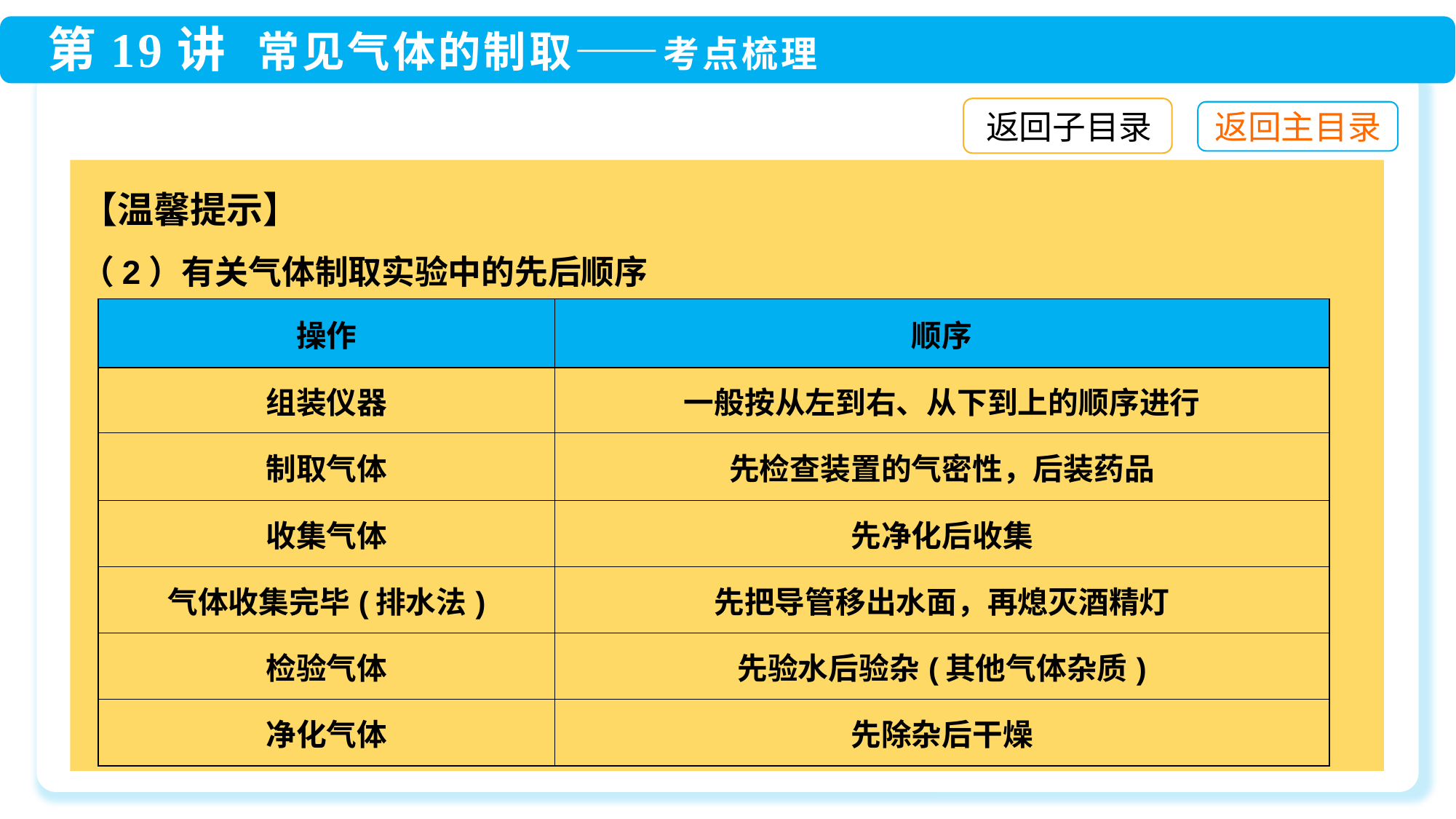

返回子目录
【温馨提示】
（2）有关气体制取实验中的先后顺序

| 操作 | 顺序 |
| --- | --- |
| 组装仪器 | 一般按从左到右、从下到上的顺序进行 |
| 制取气体 | 先检查装置的气密性，后装药品 |
| 收集气体 | 先净化后收集 |
| 气体收集完毕(排水法) | 先把导管移出水面，再熄灭酒精灯 |
| 检验气体 | 先验水后验杂(其他气体杂质) |
| 净化气体 | 先除杂后干燥 |